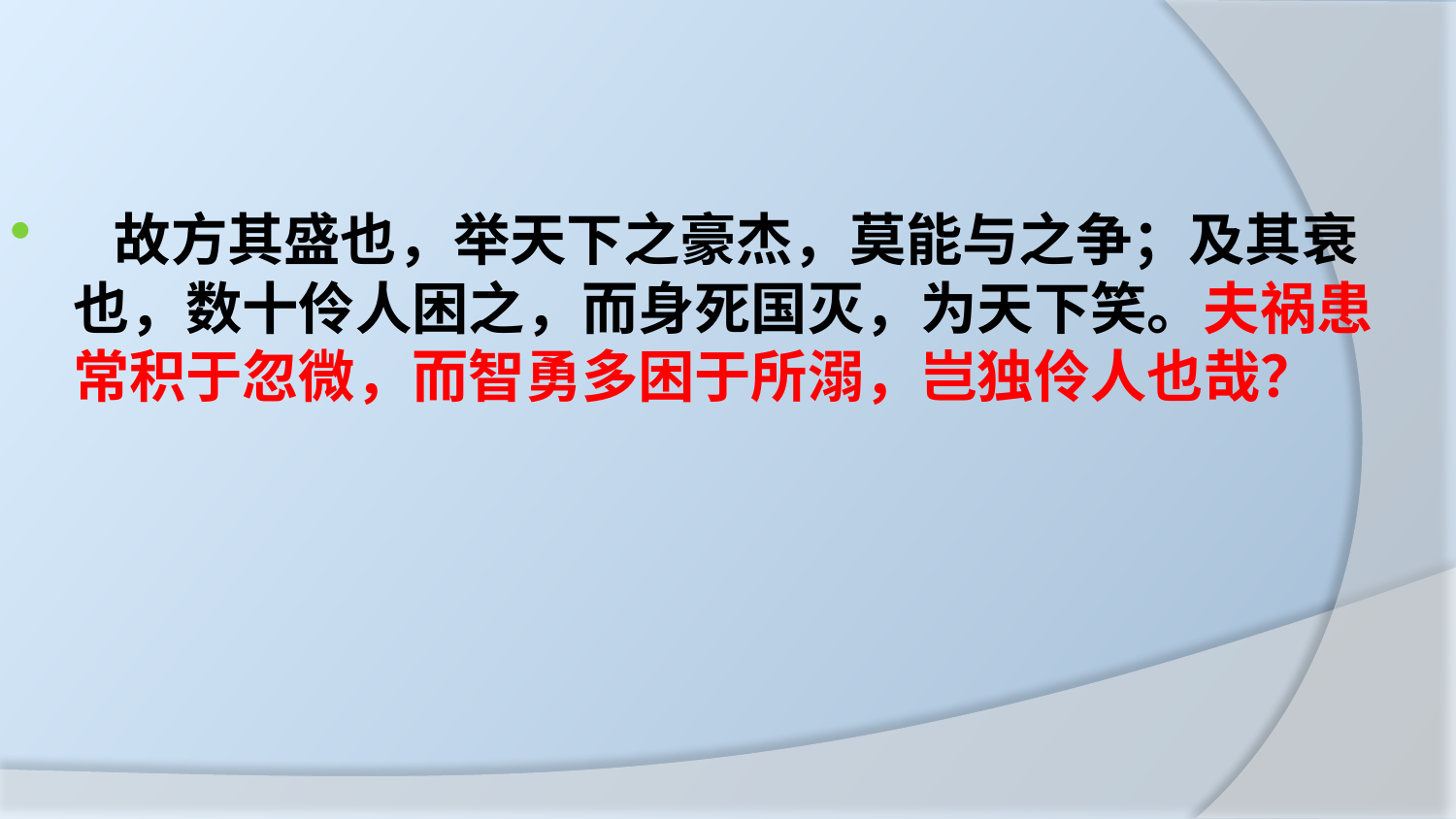

故方其盛也，举天下之豪杰，莫能与之争；及其衰也，数十伶人困之，而身死国灭，为天下笑。夫祸患常积于忽微，而智勇多困于所溺，岂独伶人也哉？